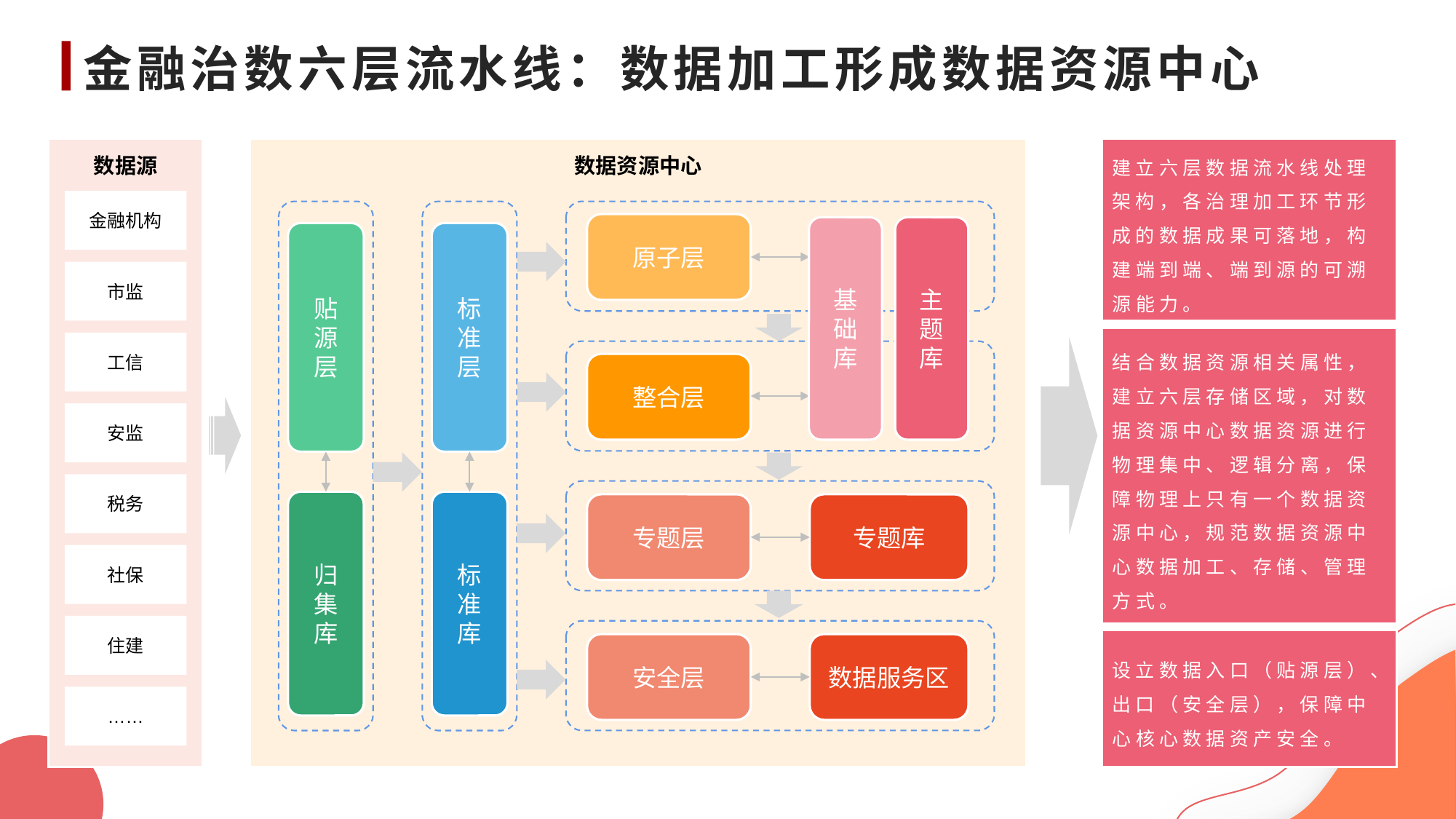

# 金融治数六层流水线：数据加工形成数据资源中心
建立六层数据流水线处理架构，各治理加工环节形成的数据成果可落地，构建端到端、端到源的可溯源能力。

数据源
金融机构
市监
工信
安监
税务
社保
住建
……

数据资源中心

原子层
基础库
主题库
贴源层
标准层

整合层

归集库
标准库
专题层
专题库

安全层
数据服务区

结合数据资源相关属性，建立六层存储区域，对数据资源中心数据资源进行物理集中、逻辑分离，保障物理上只有一个数据资源中心，规范数据资源中心数据加工、存储、管理方式。

设立数据入口（贴源层）、出口（安全层），保障中心核心数据资产安全。